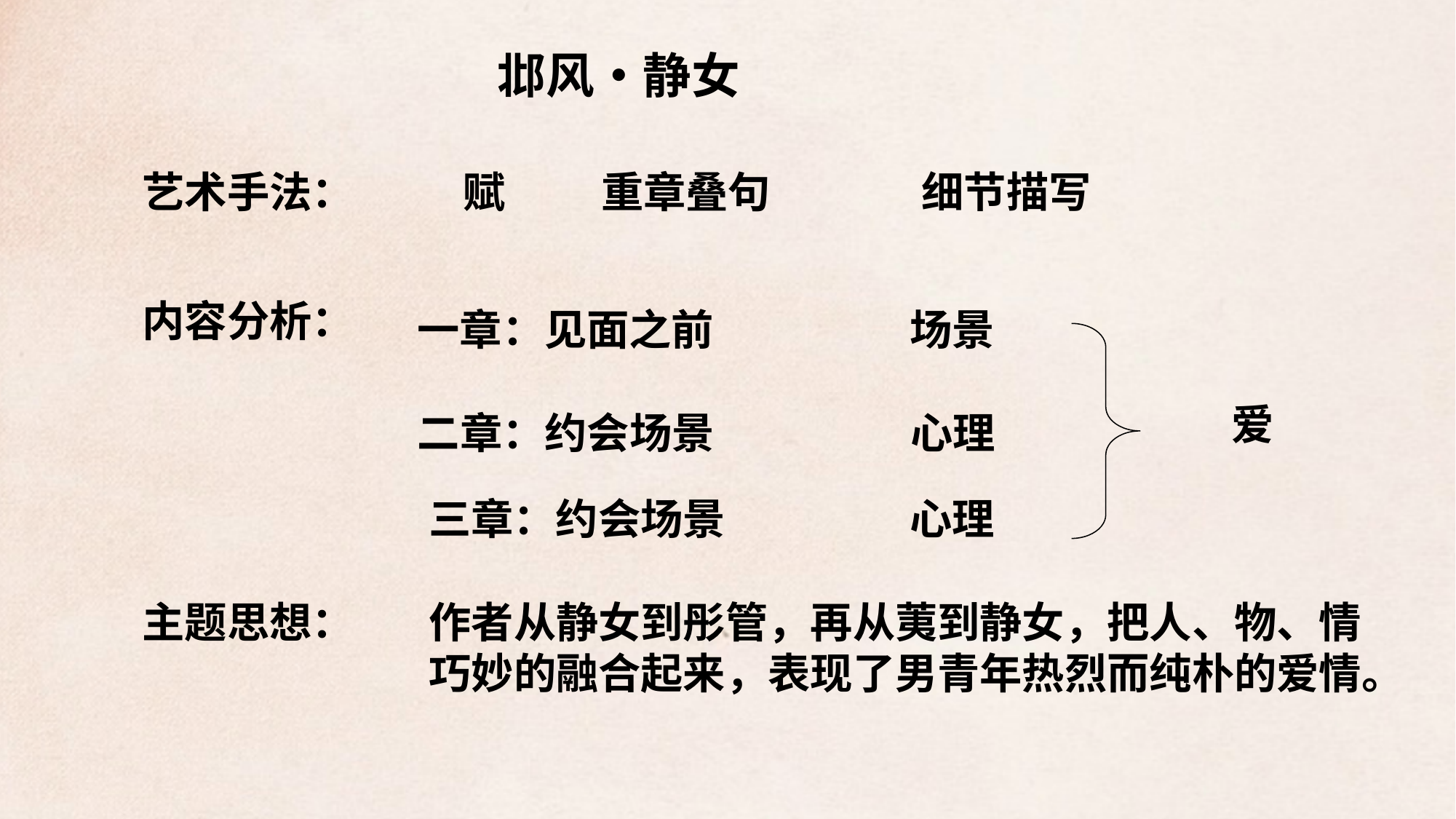

邶风•静女

艺术手法：
赋
重章叠句
细节描写

内容分析：
一章：见面之前
场景

爱
二章：约会场景
心理
三章：约会场景
心理
主题思想：
作者从静女到彤管，再从荑到静女，把人、物、情巧妙的融合起来，表现了男青年热烈而纯朴的爱情。